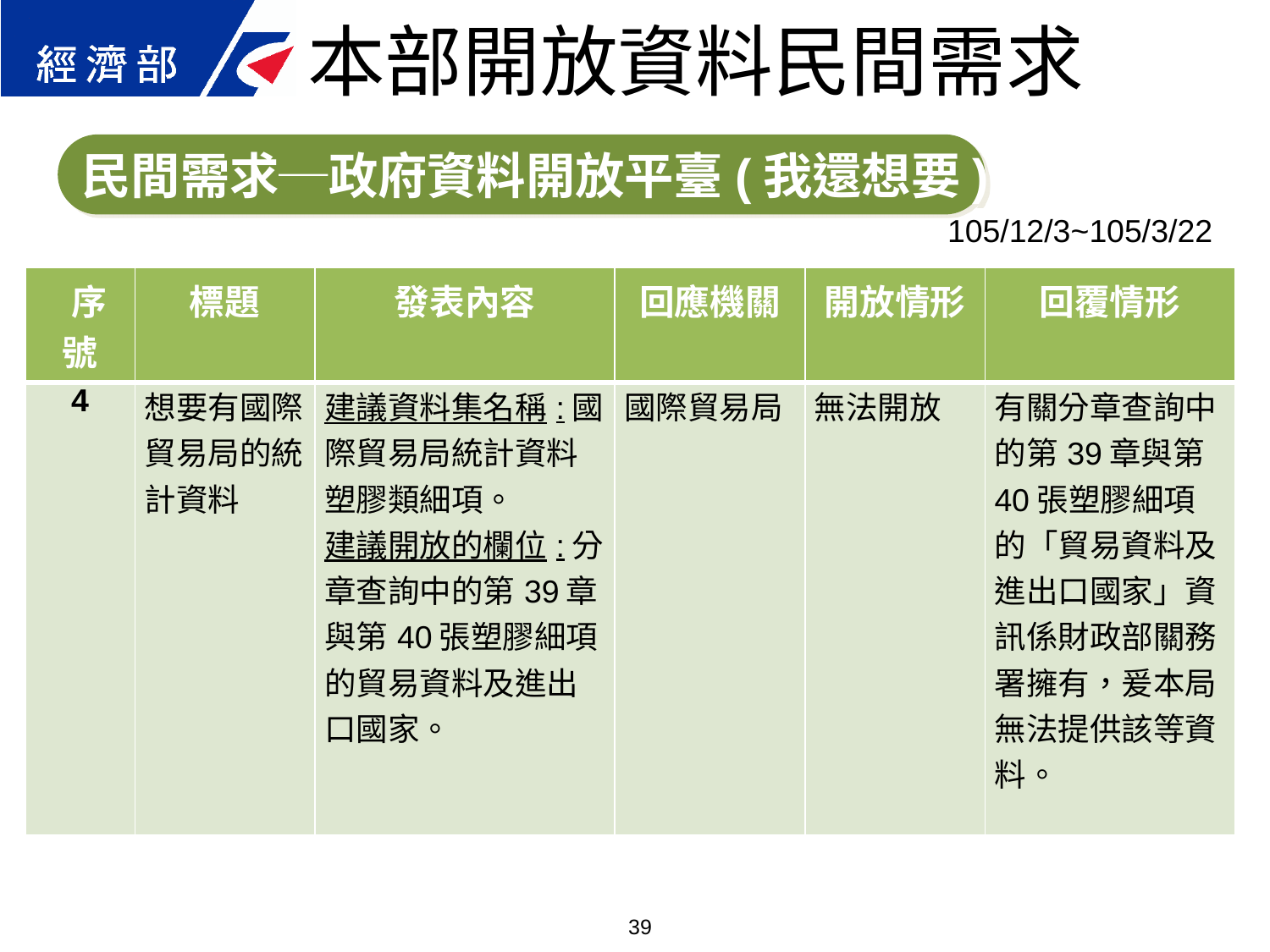

本部開放資料民間需求

民間需求─政府資料開放平臺(我還想要)
105/12/3~105/3/22
| 序號 | 標題 | 發表內容 | 回應機關 | 開放情形 | 回覆情形 |
| --- | --- | --- | --- | --- | --- |
| 4 | 想要有國際貿易局的統計資料 | 建議資料集名稱:國際貿易局統計資料塑膠類細項。 建議開放的欄位:分章查詢中的第39章與第40張塑膠細項的貿易資料及進出口國家。 | 國際貿易局 | 無法開放 | 有關分章查詢中的第39章與第40張塑膠細項的「貿易資料及進出口國家」資訊係財政部關務署擁有，爰本局無法提供該等資料。 |
39